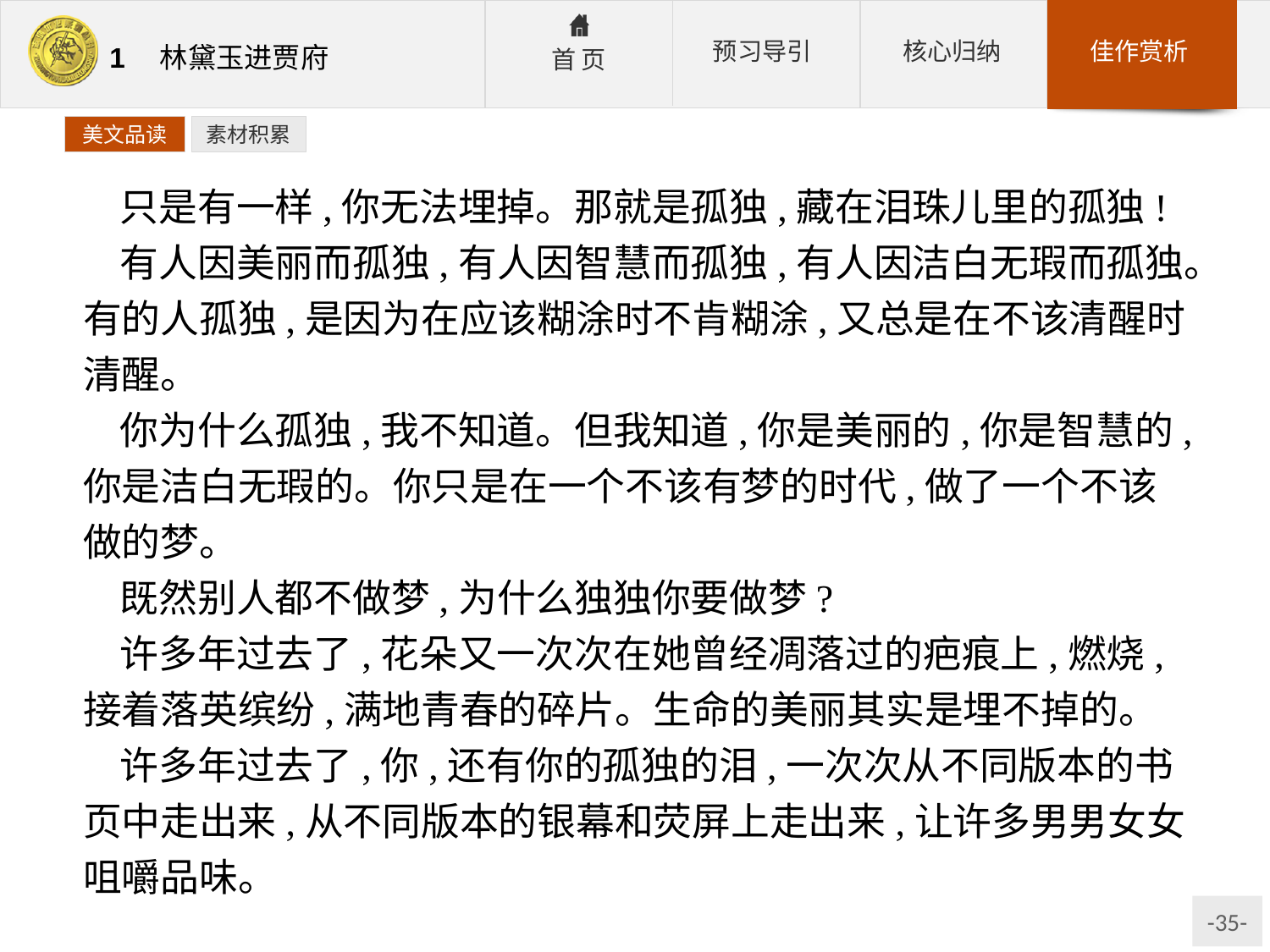

美文品读
素材积累
只是有一样,你无法埋掉。那就是孤独,藏在泪珠儿里的孤独!
有人因美丽而孤独,有人因智慧而孤独,有人因洁白无瑕而孤独。有的人孤独,是因为在应该糊涂时不肯糊涂,又总是在不该清醒时清醒。
你为什么孤独,我不知道。但我知道,你是美丽的,你是智慧的,你是洁白无瑕的。你只是在一个不该有梦的时代,做了一个不该做的梦。
既然别人都不做梦,为什么独独你要做梦?
许多年过去了,花朵又一次次在她曾经凋落过的疤痕上,燃烧,接着落英缤纷,满地青春的碎片。生命的美丽其实是埋不掉的。
许多年过去了,你,还有你的孤独的泪,一次次从不同版本的书页中走出来,从不同版本的银幕和荧屏上走出来,让许多男男女女咀嚼品味。